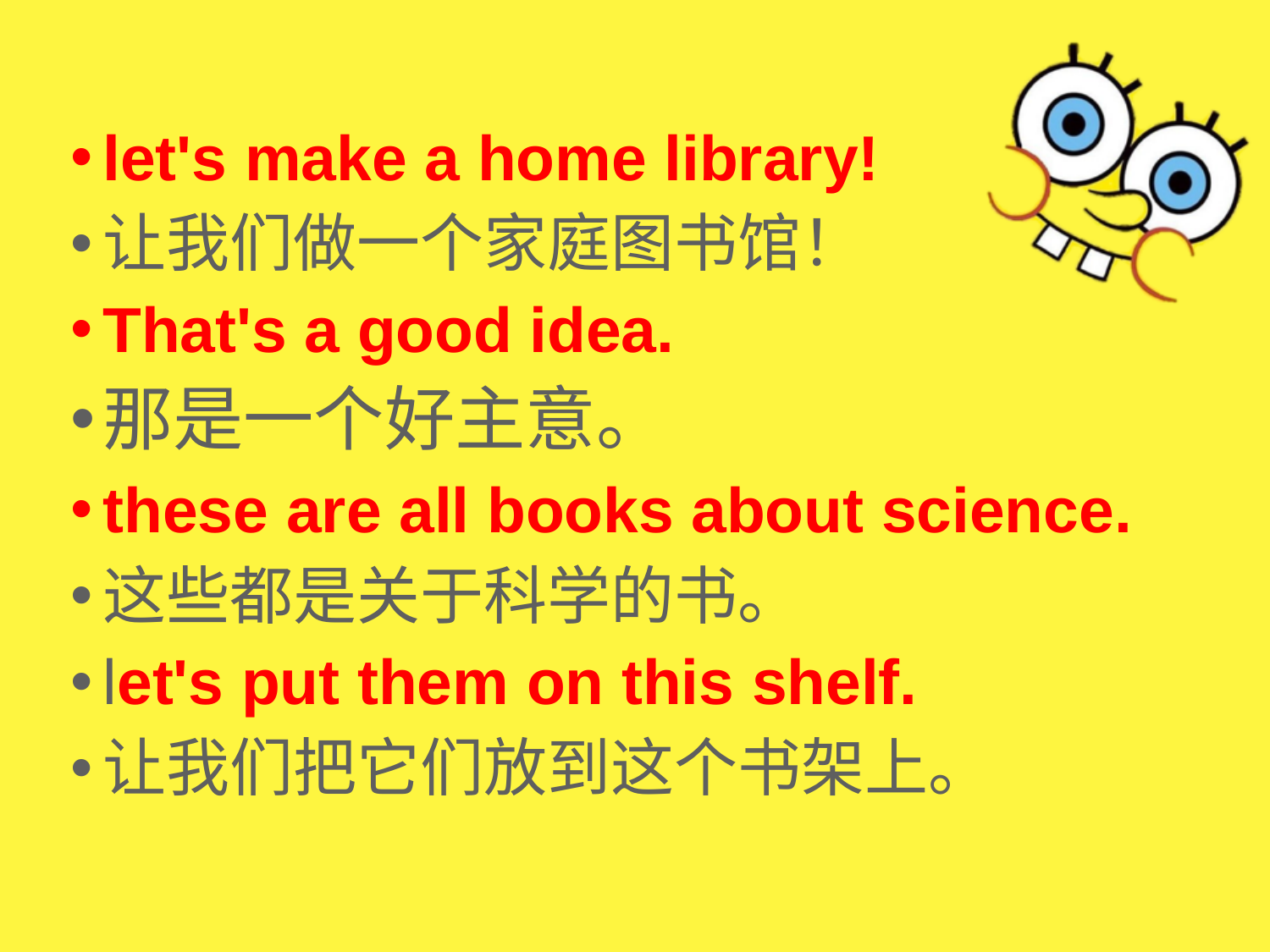

let's make a home library!
让我们做一个家庭图书馆！
That's a good idea.
那是一个好主意。
these are all books about science.
这些都是关于科学的书。
let's put them on this shelf.
让我们把它们放到这个书架上。